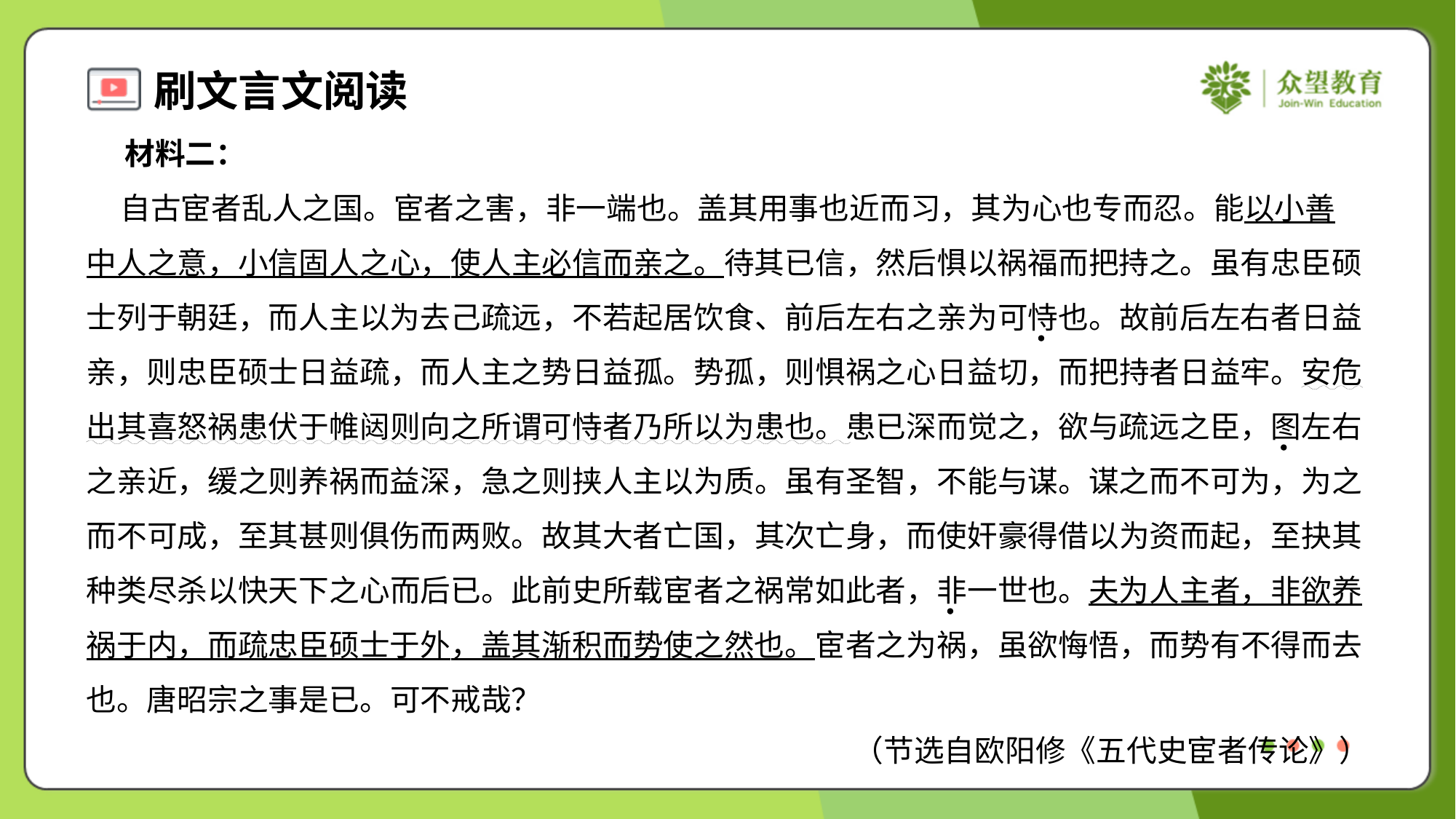

材料二：
    自古宦者乱人之国。宦者之害，非一端也。盖其用事也近而习，其为心也专而忍。能以小善
中人之意，小信固人之心，使人主必信而亲之。待其已信，然后惧以祸福而把持之。虽有忠臣硕
士列于朝廷，而人主以为去己疏远，不若起居饮食、前后左右之亲为可恃也。故前后左右者日益
亲，则忠臣硕士日益疏，而人主之势日益孤。势孤，则惧祸之心日益切，而把持者日益牢。安危
出其喜怒祸患伏于帷闼则向之所谓可恃者乃所以为患也。患已深而觉之，欲与疏远之臣，图左右
之亲近，缓之则养祸而益深，急之则挟人主以为质。虽有圣智，不能与谋。谋之而不可为，为之
而不可成，至其甚则俱伤而两败。故其大者亡国，其次亡身，而使奸豪得借以为资而起，至抉其
种类尽杀以快天下之心而后已。此前史所载宦者之祸常如此者，非一世也。夫为人主者，非欲养
祸于内，而疏忠臣硕士于外，盖其渐积而势使之然也。宦者之为祸，虽欲悔悟，而势有不得而去
也。唐昭宗之事是已。可不戒哉？
（节选自欧阳修《五代史宦者传论》）